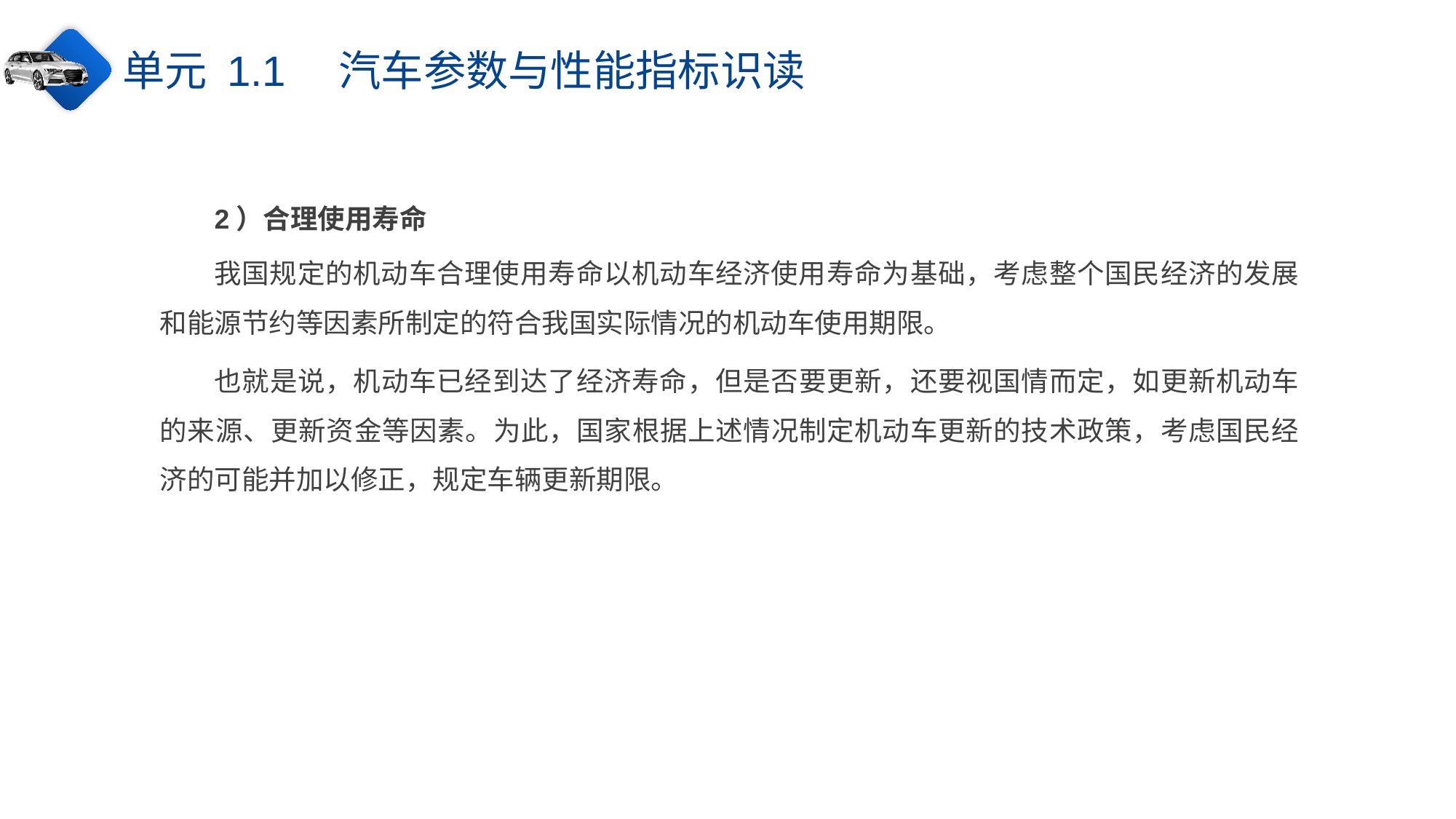

单元 1.1　汽车参数与性能指标识读
2）合理使用寿命
我国规定的机动车合理使用寿命以机动车经济使用寿命为基础，考虑整个国民经济的发展和能源节约等因素所制定的符合我国实际情况的机动车使用期限。
也就是说，机动车已经到达了经济寿命，但是否要更新，还要视国情而定，如更新机动车的来源、更新资金等因素。为此，国家根据上述情况制定机动车更新的技术政策，考虑国民经济的可能并加以修正，规定车辆更新期限。